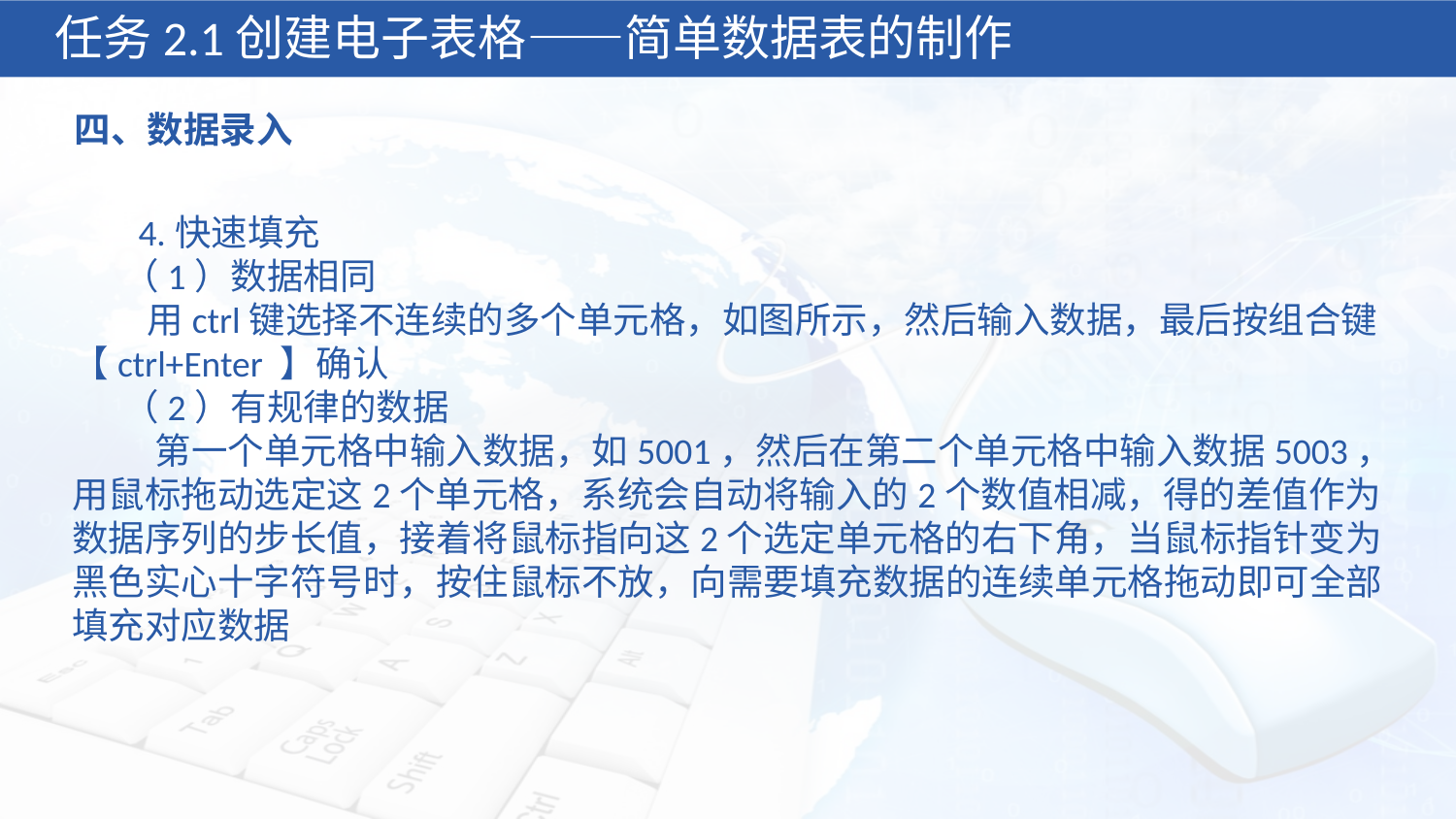

任务2.1创建电子表格——简单数据表的制作
四、数据录入
        4.快速填充
     （1）数据相同
        用ctrl键选择不连续的多个单元格，如图所示，然后输入数据，最后按组合键【ctrl+Enter 】确认
     （2）有规律的数据
         第一个单元格中输入数据，如5001，然后在第二个单元格中输入数据5003，用鼠标拖动选定这2个单元格，系统会自动将输入的2个数值相减，得的差值作为数据序列的步长值，接着将鼠标指向这2个选定单元格的右下角，当鼠标指针变为黑色实心十字符号时，按住鼠标不放，向需要填充数据的连续单元格拖动即可全部填充对应数据